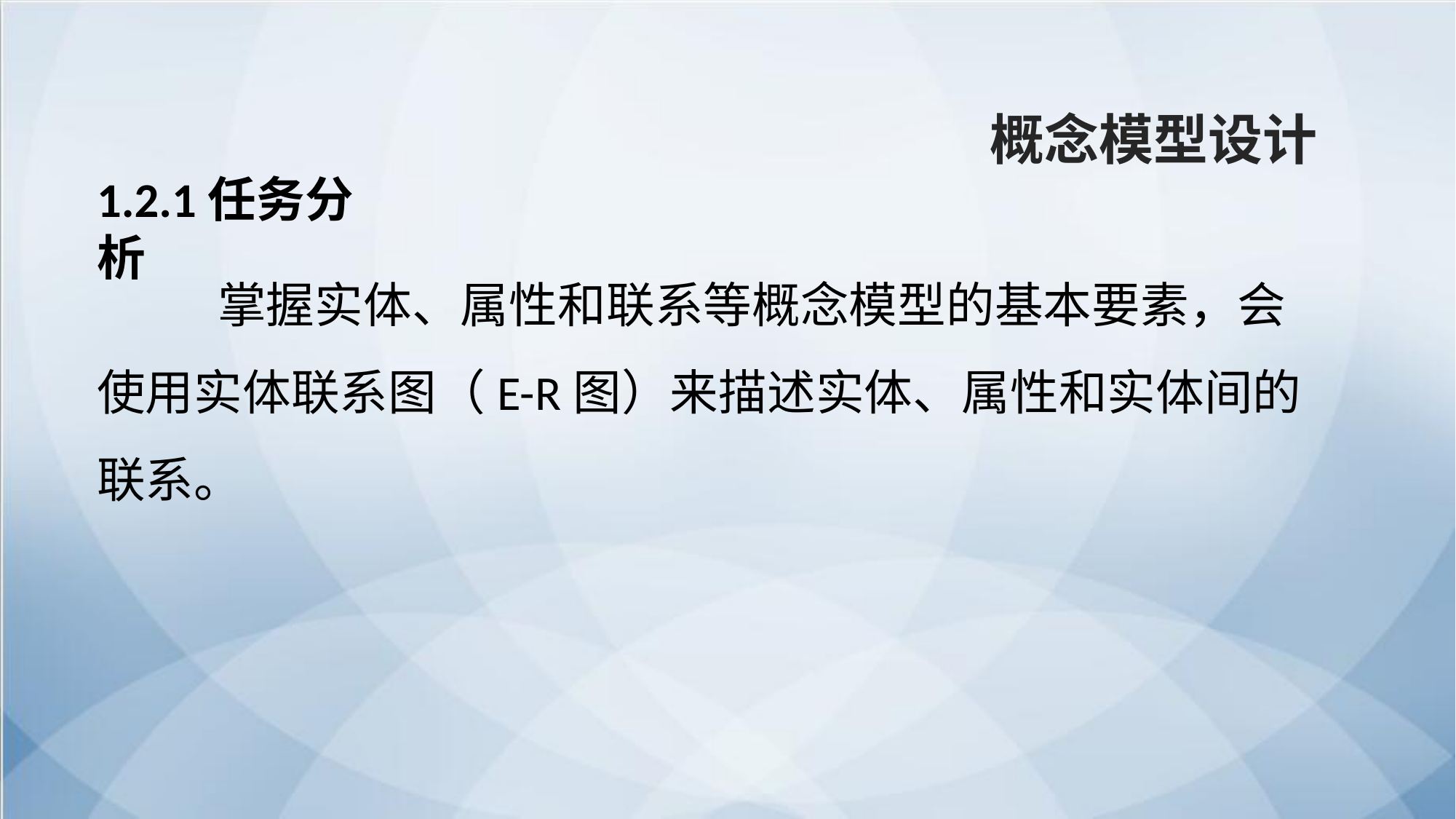

概念模型设计
1.2.1任务分析
          掌握实体、属性和联系等概念模型的基本要素，会使用实体联系图（E-R图）来描述实体、属性和实体间的联系。